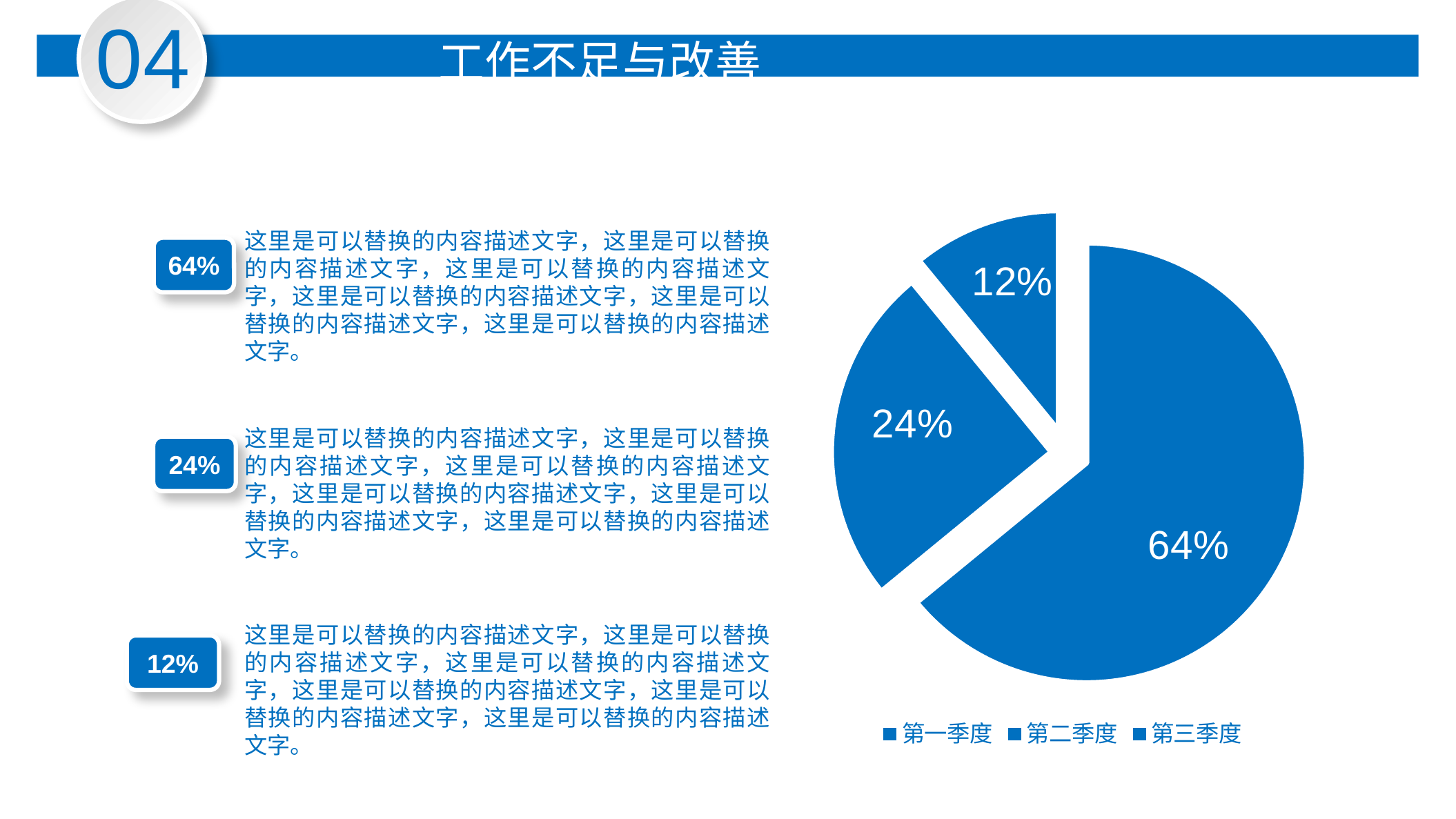

04
工作不足与改善

### Chart

| Category | 销售额 |
|---|---|
| 第一季度 | 8.2 |
| 第二季度 | 3.2 |
| 第三季度 | 1.4 |
这里是可以替换的内容描述文字，这里是可以替换的内容描述文字，这里是可以替换的内容描述文字，这里是可以替换的内容描述文字，这里是可以替换的内容描述文字，这里是可以替换的内容描述文字。
64%
这里是可以替换的内容描述文字，这里是可以替换的内容描述文字，这里是可以替换的内容描述文字，这里是可以替换的内容描述文字，这里是可以替换的内容描述文字，这里是可以替换的内容描述文字。
24%
这里是可以替换的内容描述文字，这里是可以替换的内容描述文字，这里是可以替换的内容描述文字，这里是可以替换的内容描述文字，这里是可以替换的内容描述文字，这里是可以替换的内容描述文字。
12%